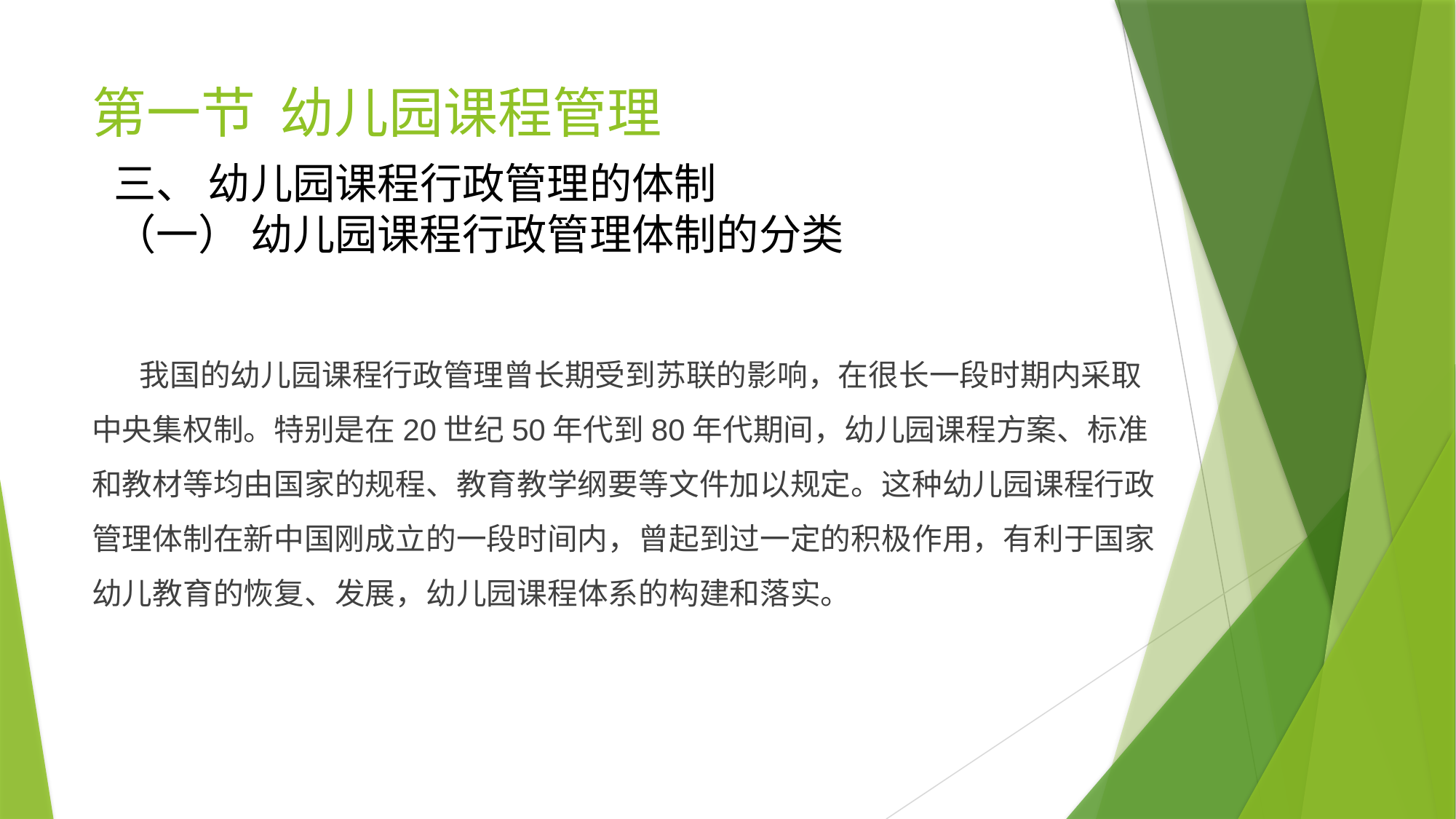

# 第一节  幼儿园课程管理
三、 幼儿园课程行政管理的体制
（一） 幼儿园课程行政管理体制的分类
      我国的幼儿园课程行政管理曾长期受到苏联的影响，在很长一段时期内采取中央集权制。特别是在20世纪50年代到80年代期间，幼儿园课程方案、标准和教材等均由国家的规程、教育教学纲要等文件加以规定。这种幼儿园课程行政管理体制在新中国刚成立的一段时间内，曾起到过一定的积极作用，有利于国家幼儿教育的恢复、发展，幼儿园课程体系的构建和落实。